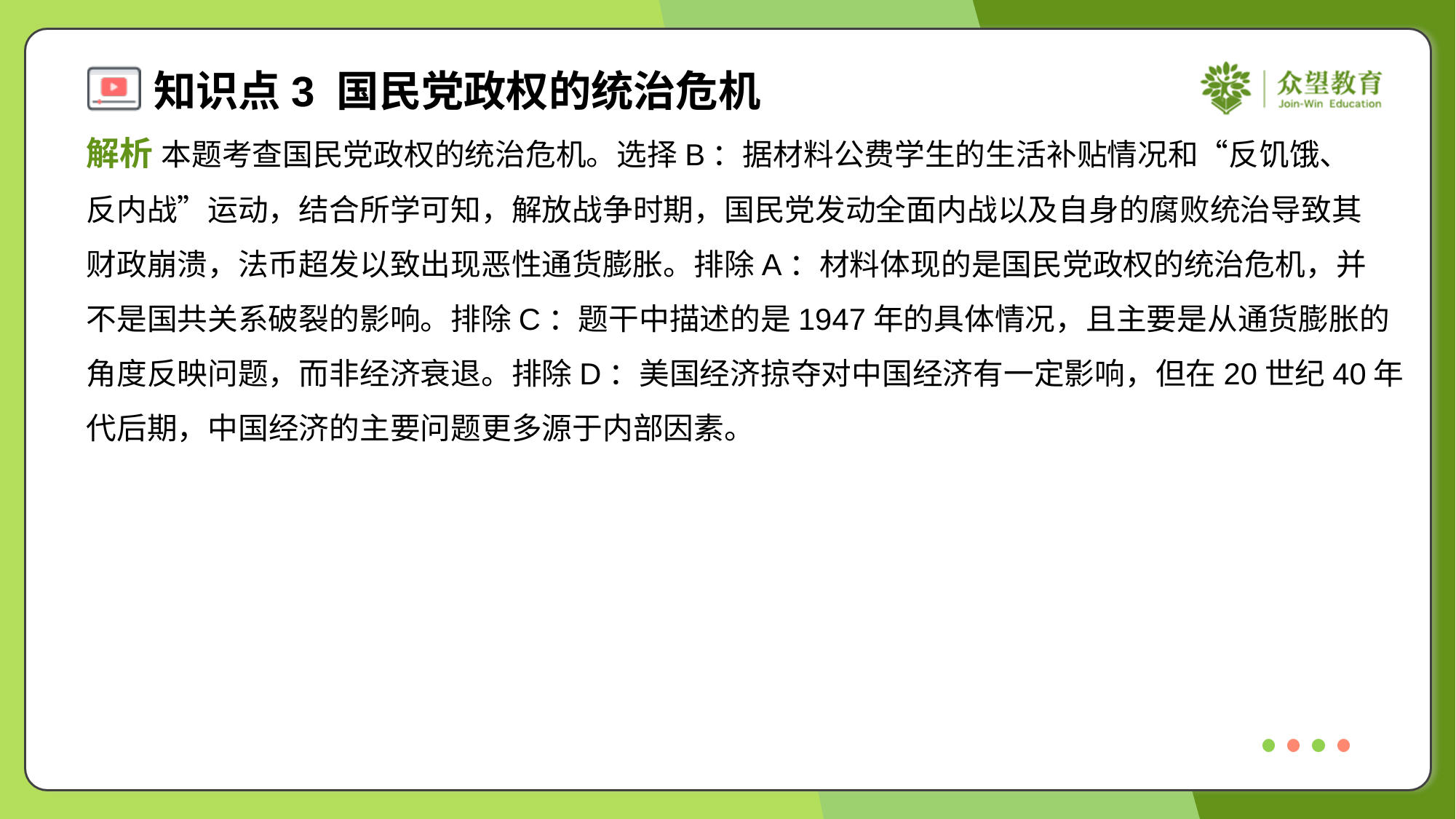

解析 本题考查国民党政权的统治危机。选择B：据材料公费学生的生活补贴情况和“反饥饿、
反内战”运动，结合所学可知，解放战争时期，国民党发动全面内战以及自身的腐败统治导致其
财政崩溃，法币超发以致出现恶性通货膨胀。排除A：材料体现的是国民党政权的统治危机，并
不是国共关系破裂的影响。排除C：题干中描述的是1947年的具体情况，且主要是从通货膨胀的
角度反映问题，而非经济衰退。排除D：美国经济掠夺对中国经济有一定影响，但在20世纪40年
代后期，中国经济的主要问题更多源于内部因素。